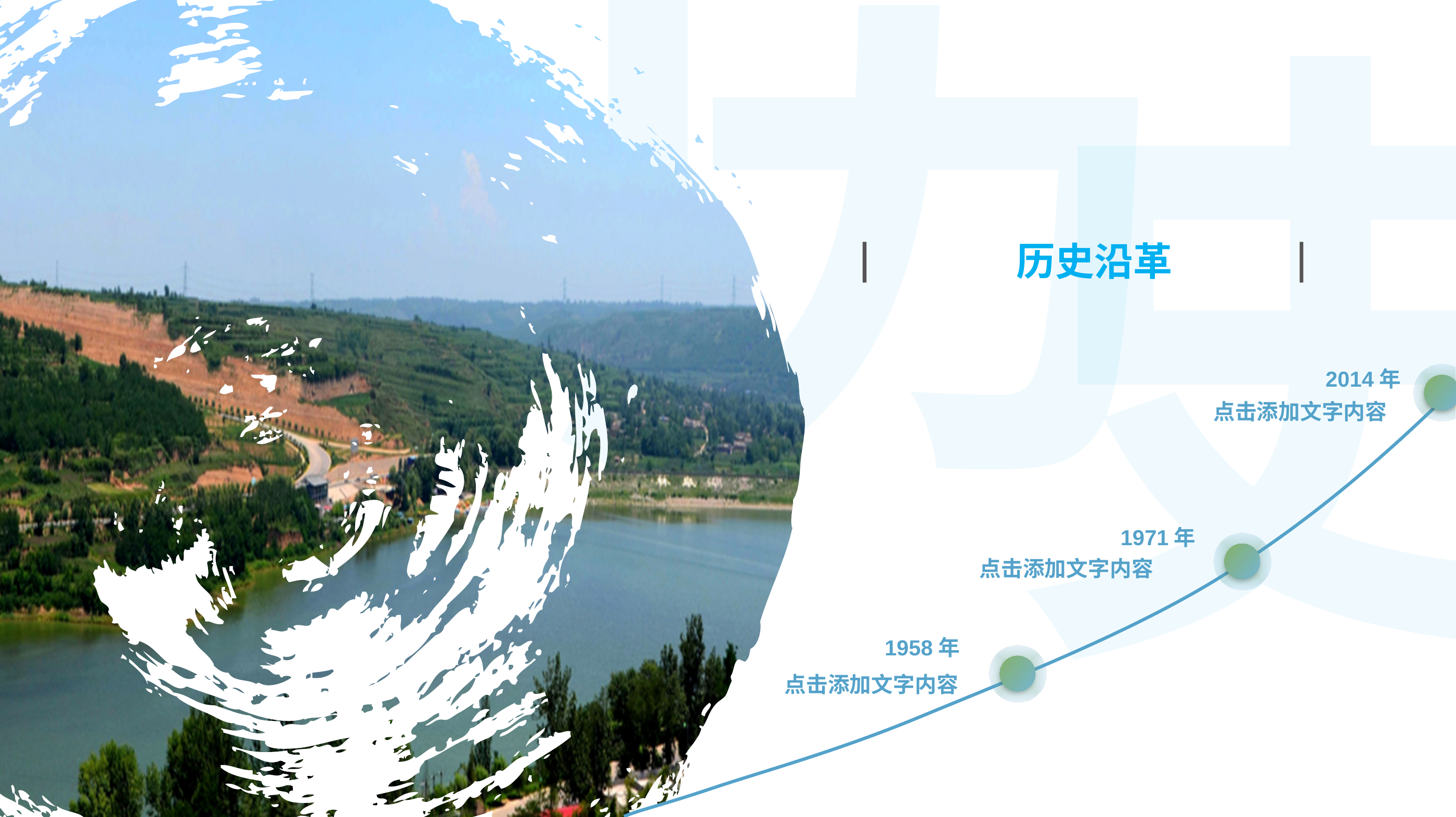

历

史
历史沿革

2014年

点击添加文字内容
1971年

点击添加文字内容
1958年

点击添加文字内容